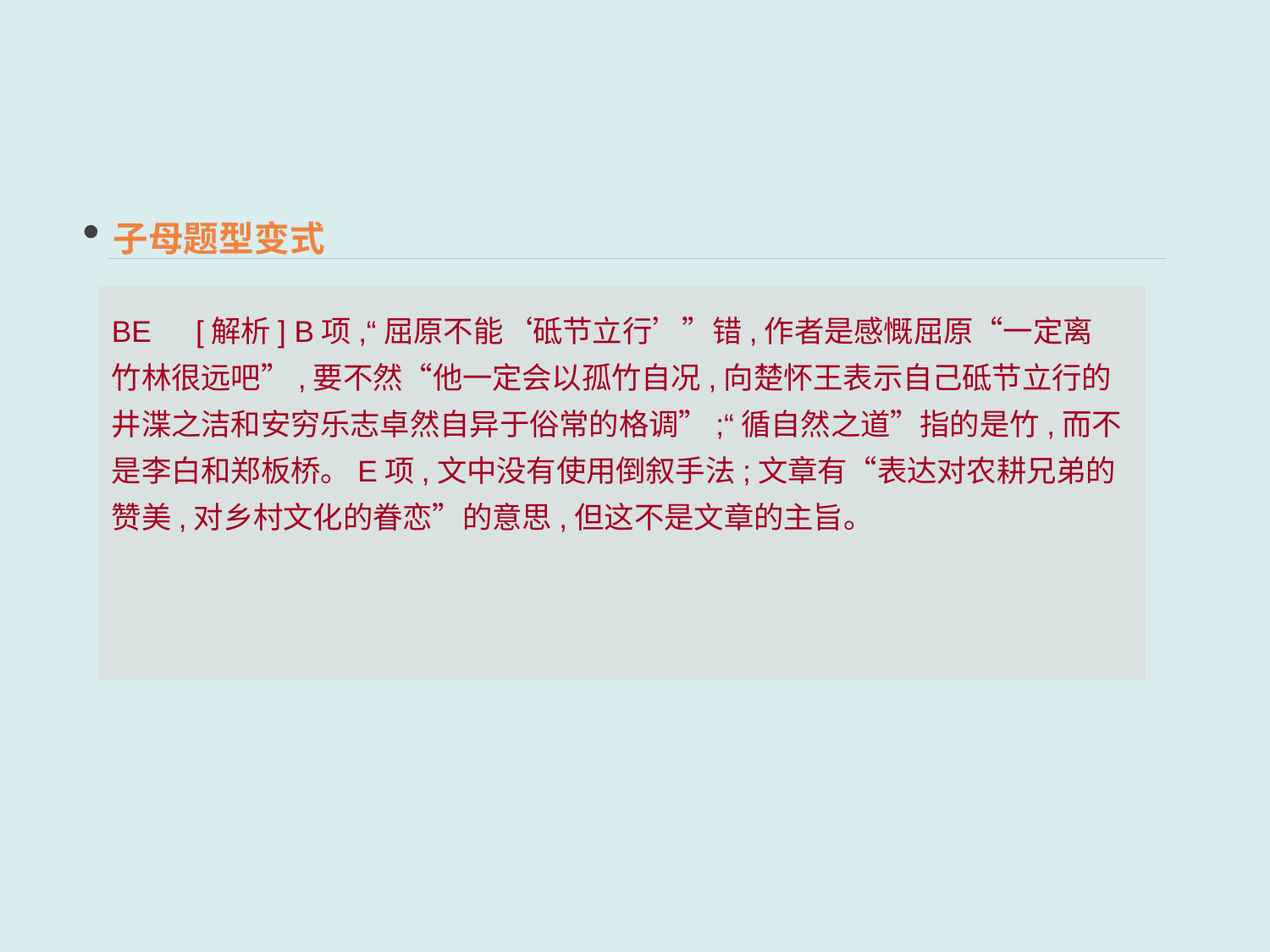

子母题型变式

BE　[解析] B项,“屈原不能‘砥节立行’”错,作者是感慨屈原“一定离竹林很远吧”,要不然“他一定会以孤竹自况,向楚怀王表示自己砥节立行的井渫之洁和安穷乐志卓然自异于俗常的格调”;“循自然之道”指的是竹,而不是李白和郑板桥。E项,文中没有使用倒叙手法;文章有“表达对农耕兄弟的赞美,对乡村文化的眷恋”的意思,但这不是文章的主旨。